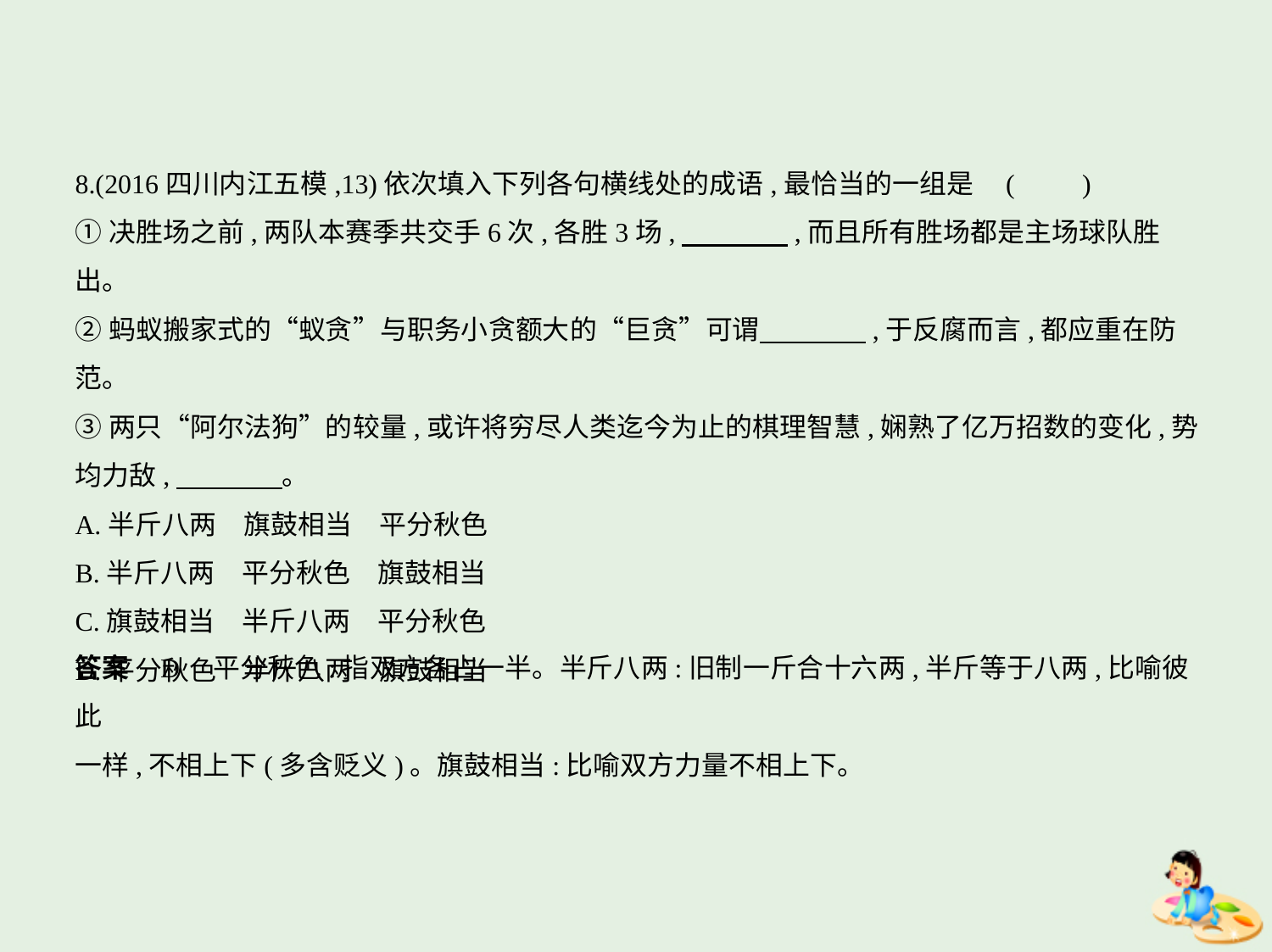

8.(2016四川内江五模,13)依次填入下列各句横线处的成语,最恰当的一组是 (　　)
①决胜场之前,两队本赛季共交手6次,各胜3场,　　　    ,而且所有胜场都是主场球队胜出。
②蚂蚁搬家式的“蚁贪”与职务小贪额大的“巨贪”可谓　　　    ,于反腐而言,都应重在防
范。
③两只“阿尔法狗”的较量,或许将穷尽人类迄今为止的棋理智慧,娴熟了亿万招数的变化,势
均力敌,　　　    。
A.半斤八两　旗鼓相当　平分秋色
B.半斤八两　平分秋色　旗鼓相当
C.旗鼓相当　半斤八两　平分秋色
D.平分秋色　半斤八两　旗鼓相当
答案    D　平分秋色:指双方各占一半。半斤八两:旧制一斤合十六两,半斤等于八两,比喻彼此
一样,不相上下(多含贬义)。旗鼓相当:比喻双方力量不相上下。